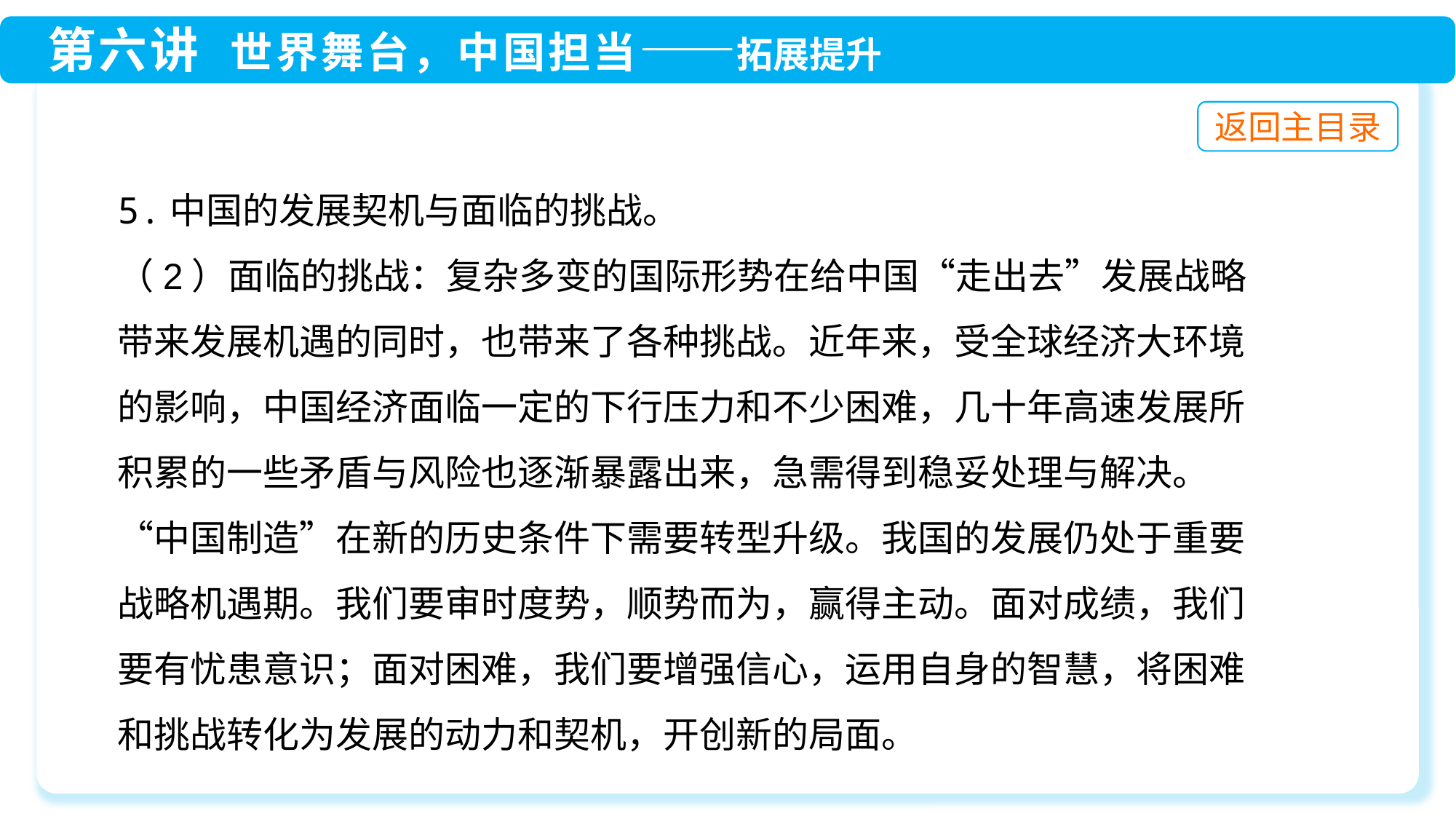

5.中国的发展契机与面临的挑战。
（2）面临的挑战：复杂多变的国际形势在给中国“走出去”发展战略带来发展机遇的同时，也带来了各种挑战。近年来，受全球经济大环境的影响，中国经济面临一定的下行压力和不少困难，几十年高速发展所积累的一些矛盾与风险也逐渐暴露出来，急需得到稳妥处理与解决。“中国制造”在新的历史条件下需要转型升级。我国的发展仍处于重要战略机遇期。我们要审时度势，顺势而为，赢得主动。面对成绩，我们要有忧患意识；面对困难，我们要增强信心，运用自身的智慧，将困难和挑战转化为发展的动力和契机，开创新的局面。